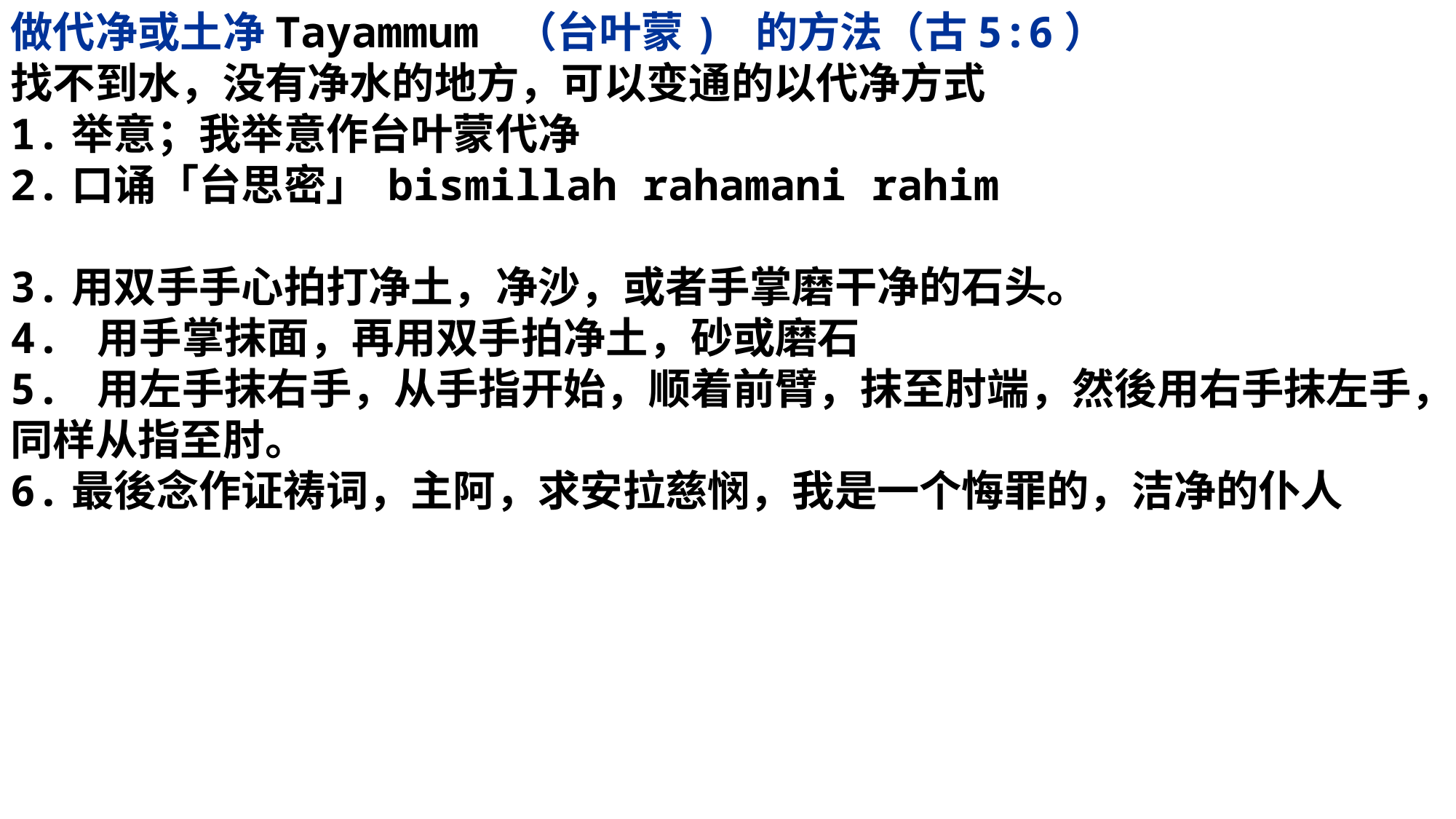

做代净或土净Tayammum （台叶蒙) 的方法（古5:6）
找不到水，没有净水的地方，可以变通的以代净方式
1.举意；我举意作台叶蒙代净
2.口诵「台思密」 bismillah rahamani rahim
3.用双手手心拍打净土，净沙，或者手掌磨干净的石头。
4. 用手掌抹面，再用双手拍净土，砂或磨石
5. 用左手抹右手，从手指开始，顺着前臂，抹至肘端，然後用右手抹左手，同样从指至肘。
6.最後念作证祷词，主阿，求安拉慈悯，我是一个悔罪的，洁净的仆人